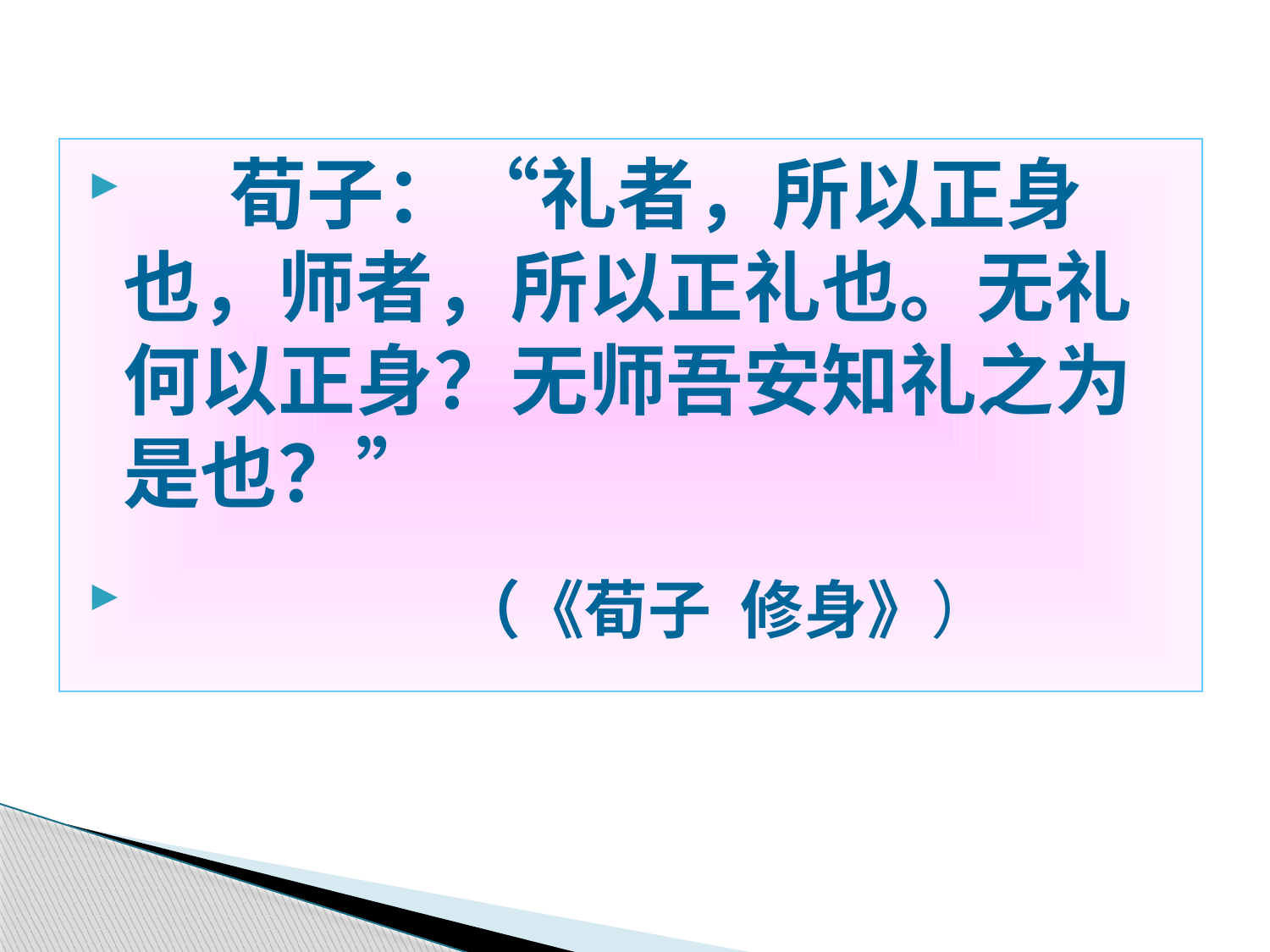

荀子：“礼者，所以正身也，师者，所以正礼也。无礼何以正身？无师吾安知礼之为是也？”
                  （《荀子  修身》）